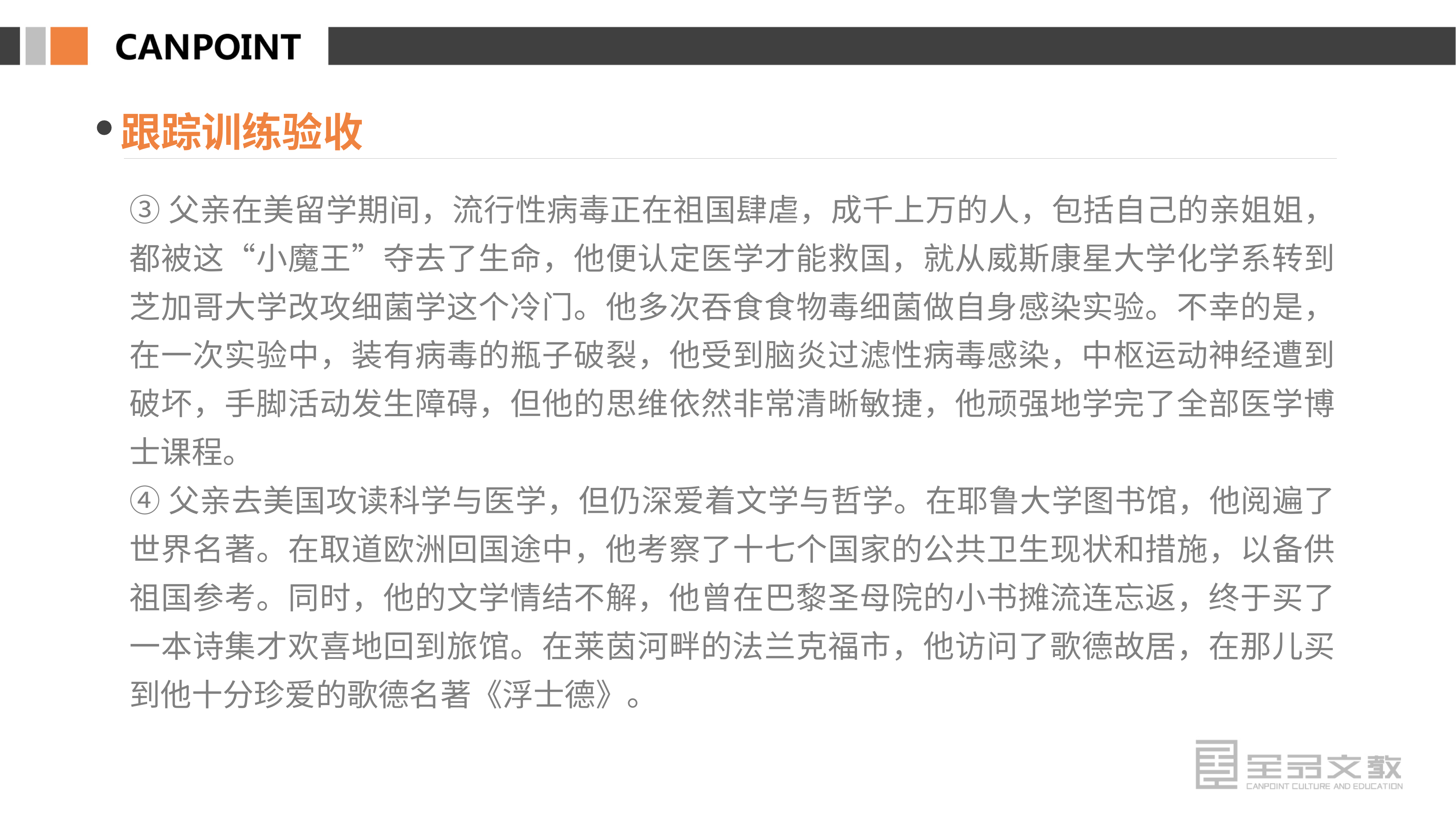

跟踪训练验收

③父亲在美留学期间，流行性病毒正在祖国肆虐，成千上万的人，包括自己的亲姐姐，都被这“小魔王”夺去了生命，他便认定医学才能救国，就从威斯康星大学化学系转到芝加哥大学改攻细菌学这个冷门。他多次吞食食物毒细菌做自身感染实验。不幸的是，在一次实验中，装有病毒的瓶子破裂，他受到脑炎过滤性病毒感染，中枢运动神经遭到破坏，手脚活动发生障碍，但他的思维依然非常清晰敏捷，他顽强地学完了全部医学博士课程。
④父亲去美国攻读科学与医学，但仍深爱着文学与哲学。在耶鲁大学图书馆，他阅遍了世界名著。在取道欧洲回国途中，他考察了十七个国家的公共卫生现状和措施，以备供祖国参考。同时，他的文学情结不解，他曾在巴黎圣母院的小书摊流连忘返，终于买了一本诗集才欢喜地回到旅馆。在莱茵河畔的法兰克福市，他访问了歌德故居，在那儿买到他十分珍爱的歌德名著《浮士德》。